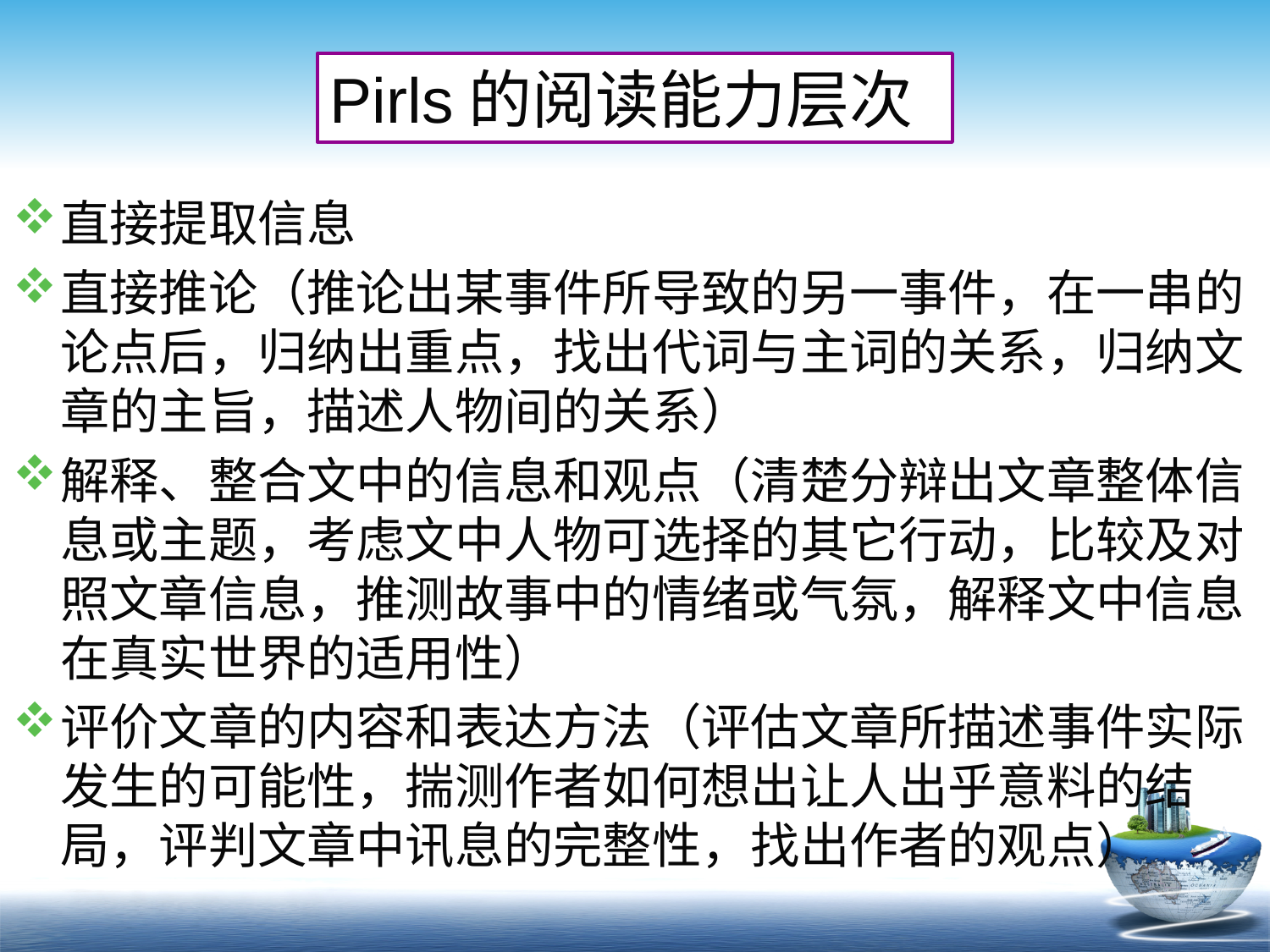

#
Pirls的阅读能力层次
直接提取信息
直接推论（推论出某事件所导致的另一事件，在一串的论点后，归纳出重点，找出代词与主词的关系，归纳文章的主旨，描述人物间的关系）
解释、整合文中的信息和观点（清楚分辩出文章整体信息或主题，考虑文中人物可选择的其它行动，比较及对照文章信息，推测故事中的情绪或气氛，解释文中信息在真实世界的适用性）
评价文章的内容和表达方法（评估文章所描述事件实际发生的可能性，揣测作者如何想出让人出乎意料的结局，评判文章中讯息的完整性，找出作者的观点）